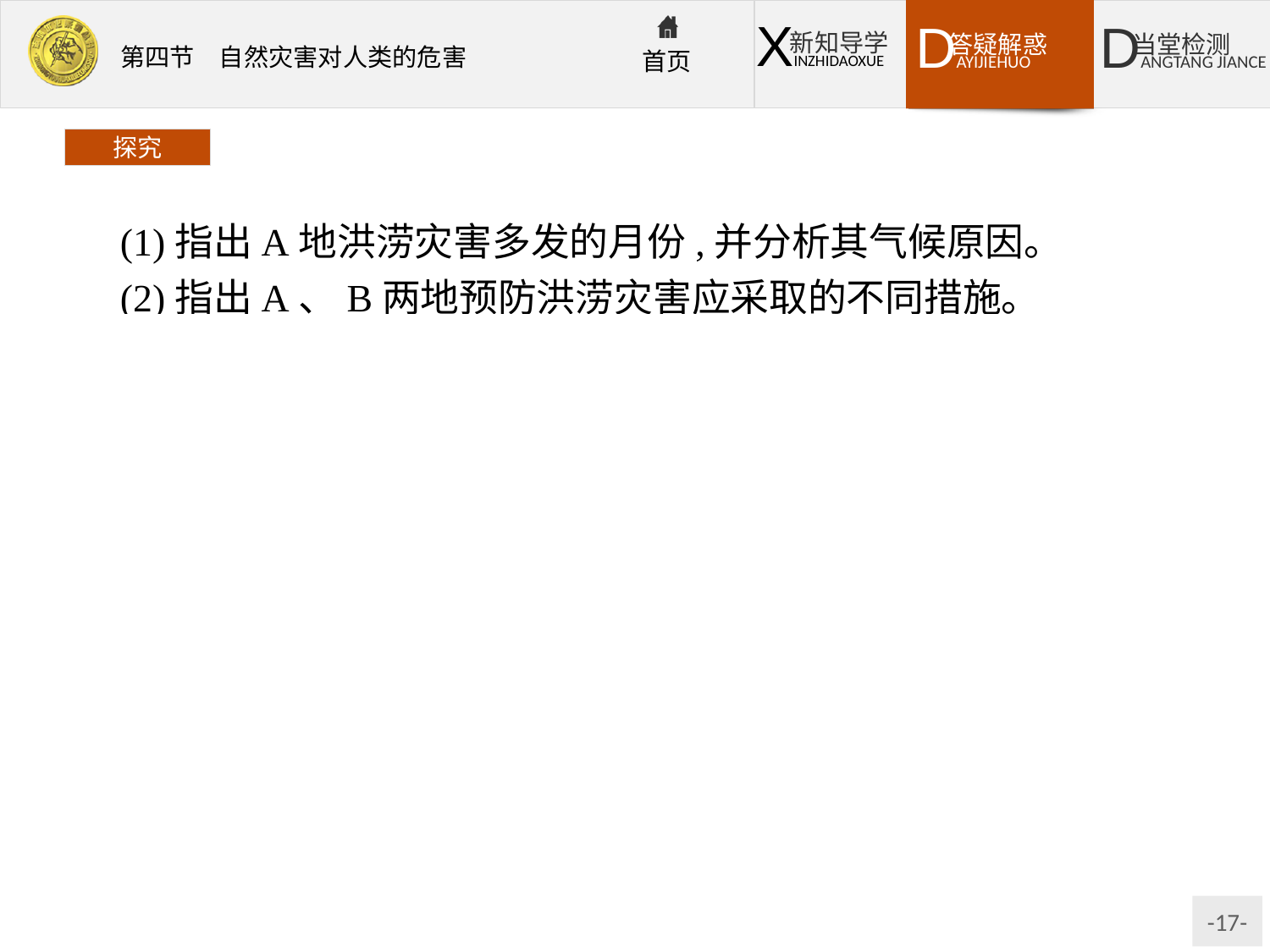

探究
(1)指出A地洪涝灾害多发的月份,并分析其气候原因。
(2)指出A、B两地预防洪涝灾害应采取的不同措施。
解析:第(1)题,从图中可知,该地是长江流域的洞庭湖水系,受夏季风活动规律影响,长江中下游地区6月为梅雨季节,此时流域内降水强度大,河谷地带雨水汇集,产生洪涝灾害。第(2)题,河流上游的水土流失会导致下游河床和湖泊淤积,加剧洪涝,因此上游防洪应侧重于水土保持、修建水库等;而下游是洪涝的主要危害区,围湖造田等也会加剧洪涝,因此,应实施退耕还湖,修建分洪、滞洪区等措施。
答案:(1)6月份;受夏季风影响,冷暖空气在此相遇,形成梅雨。
(2)A地:植树造林;修建水库。
B地:退耕还湖,疏浚湖泊;修建排水、分洪区,修筑河堤等。